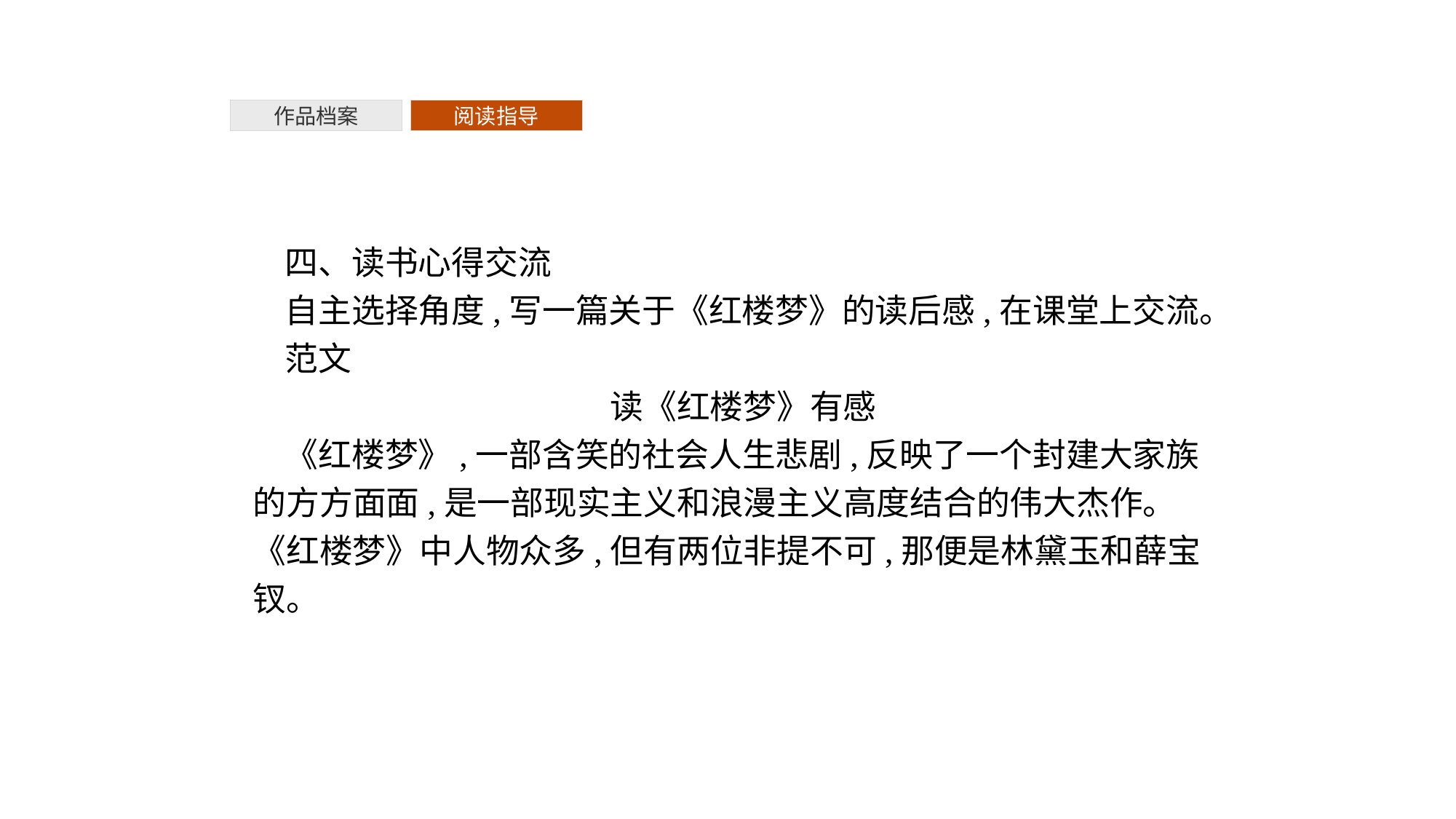

作品档案
阅读指导
四、读书心得交流
自主选择角度,写一篇关于《红楼梦》的读后感,在课堂上交流。
范文
读《红楼梦》有感
《红楼梦》,一部含笑的社会人生悲剧,反映了一个封建大家族的方方面面,是一部现实主义和浪漫主义高度结合的伟大杰作。《红楼梦》中人物众多,但有两位非提不可,那便是林黛玉和薛宝钗。